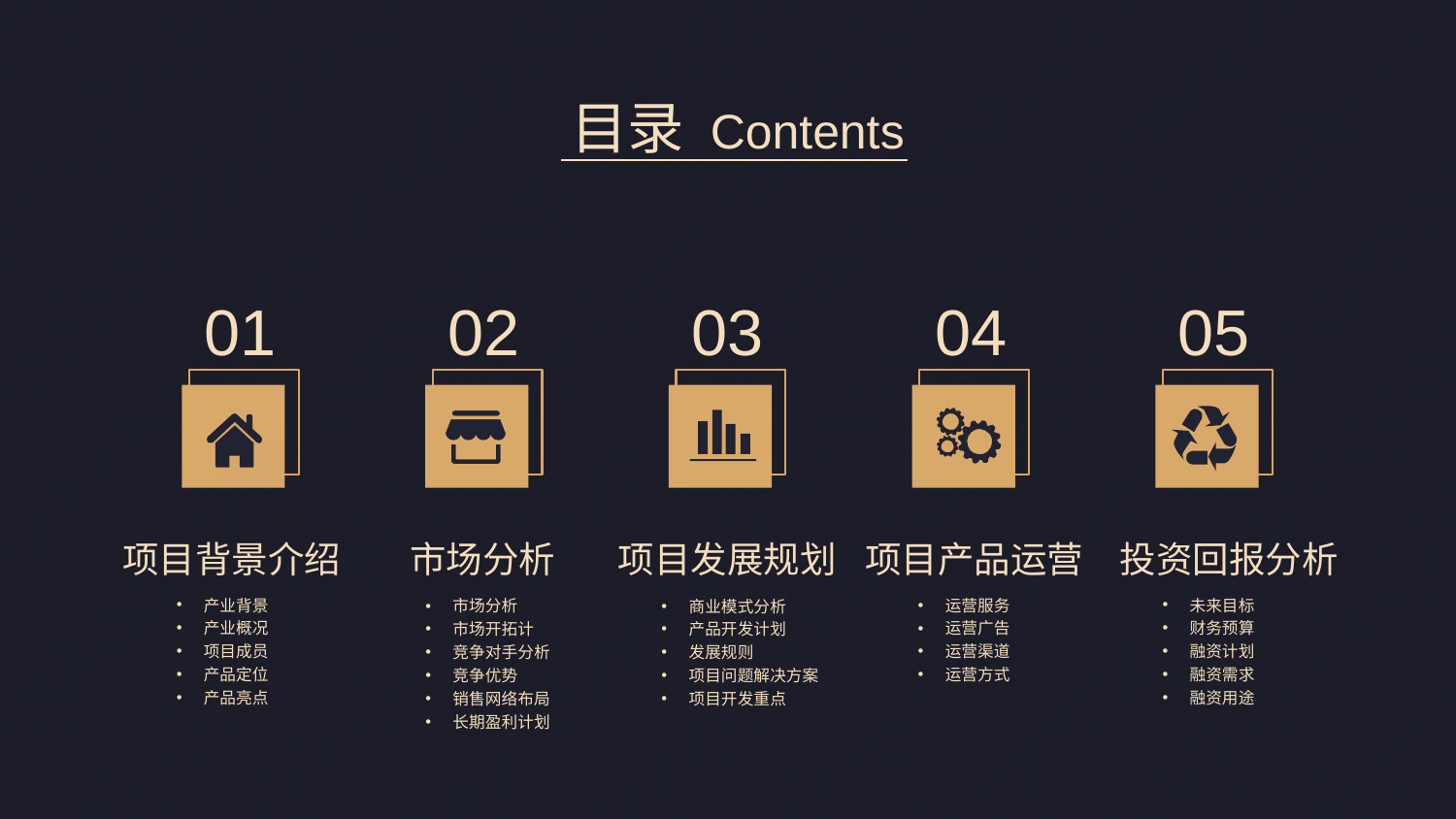

目录 Contents
01

项目背景介绍
产业背景
产业概况
项目成员
产品定位
产品亮点

02

市场分析
市场分析
市场开拓计
竞争对手分析
竞争优势
销售网络布局
长期盈利计划
03

项目发展规划
商业模式分析
产品开发计划
发展规则
项目问题解决方案
项目开发重点
04

项目产品运营
运营服务
运营广告
运营渠道
运营方式

05

投资回报分析
未来目标
财务预算
融资计划
融资需求
融资用途